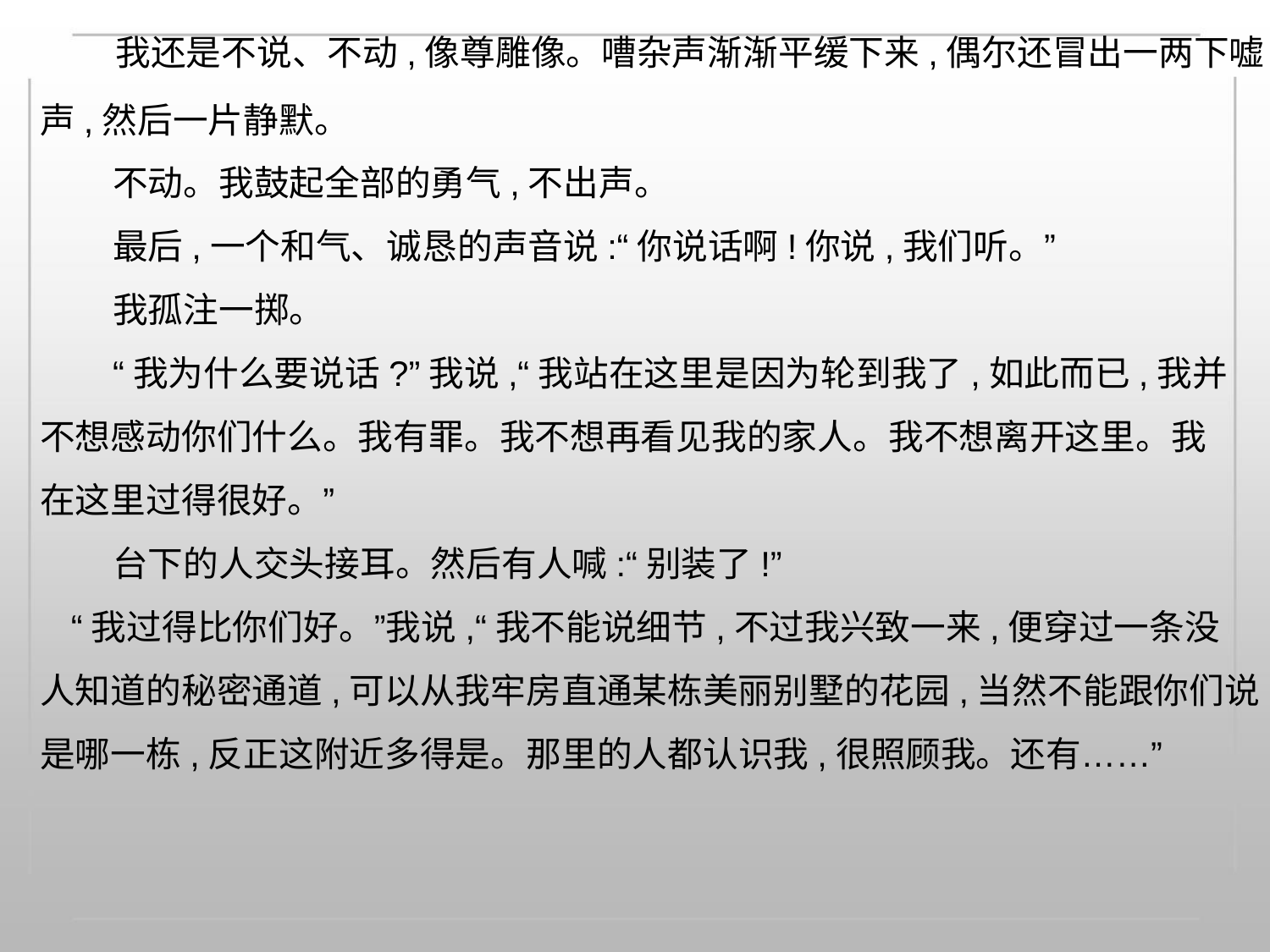

我还是不说、不动,像尊雕像。嘈杂声渐渐平缓下来,偶尔还冒出一两下嘘
声,然后一片静默。
不动。我鼓起全部的勇气,不出声。
最后,一个和气、诚恳的声音说:“你说话啊!你说,我们听。”
我孤注一掷。
“我为什么要说话?”我说,“我站在这里是因为轮到我了,如此而已,我并
不想感动你们什么。我有罪。我不想再看见我的家人。我不想离开这里。我
在这里过得很好。”
台下的人交头接耳。然后有人喊:“别装了!”
“我过得比你们好。”我说,“我不能说细节,不过我兴致一来,便穿过一条没
人知道的秘密通道,可以从我牢房直通某栋美丽别墅的花园,当然不能跟你们说
是哪一栋,反正这附近多得是。那里的人都认识我,很照顾我。还有……”